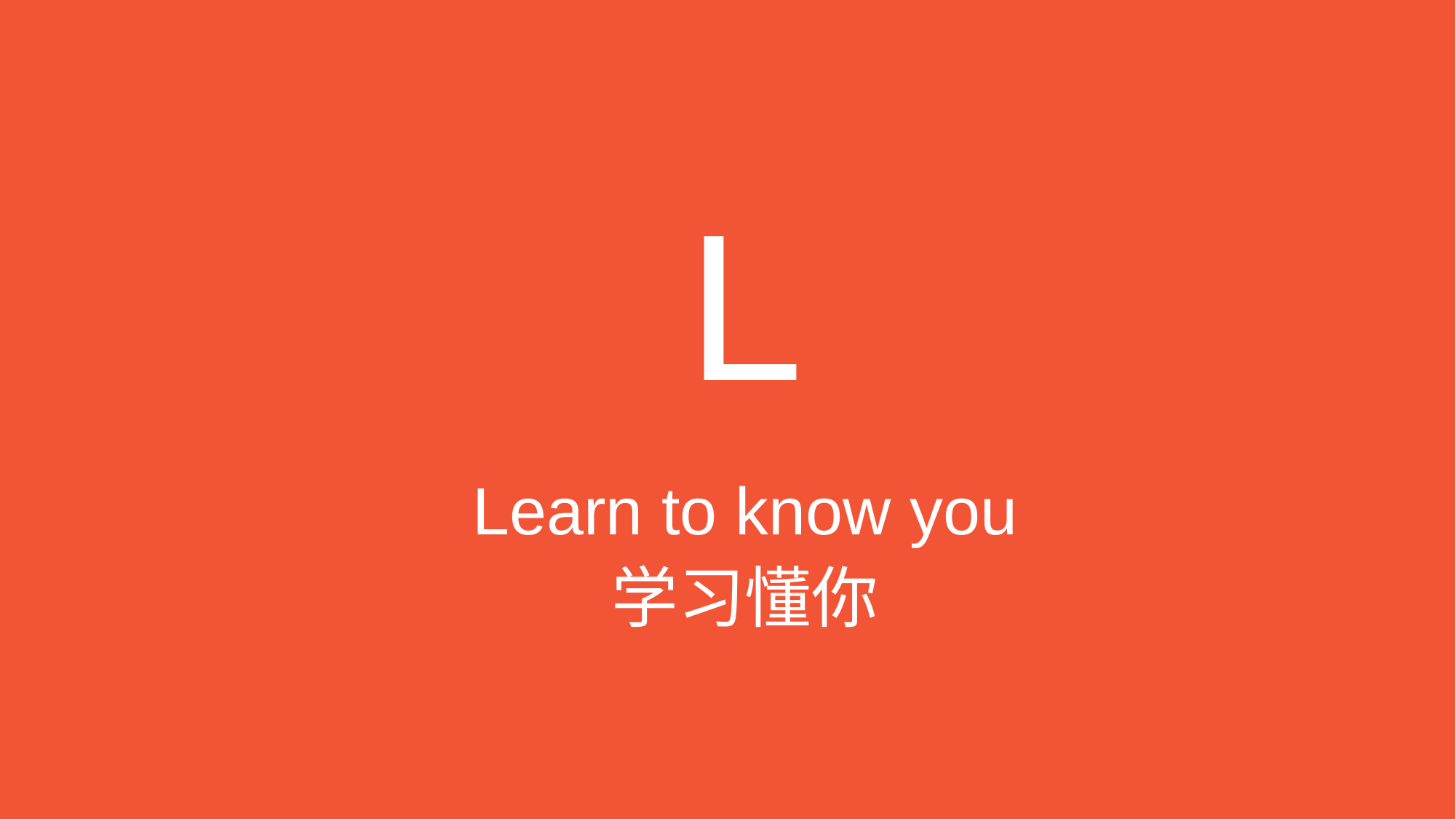

# L
Learn to know you
学习懂你